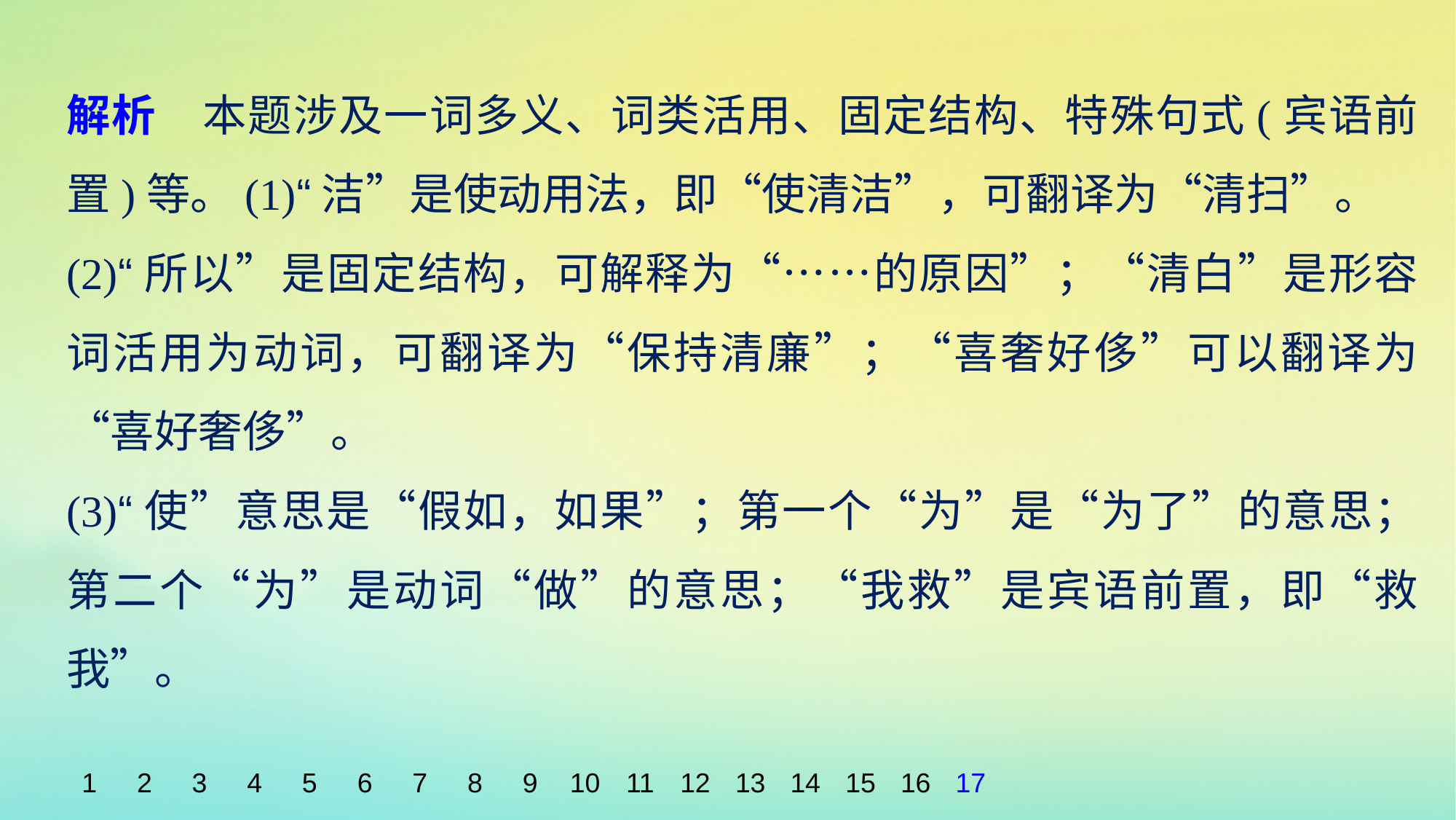

解析　本题涉及一词多义、词类活用、固定结构、特殊句式(宾语前置)等。(1)“洁”是使动用法，即“使清洁”，可翻译为“清扫”。
(2)“所以”是固定结构，可解释为“……的原因”；“清白”是形容词活用为动词，可翻译为“保持清廉”；“喜奢好侈”可以翻译为“喜好奢侈”。
(3)“使”意思是“假如，如果”；第一个“为”是“为了”的意思；第二个“为”是动词“做”的意思；“我救”是宾语前置，即“救我”。
1
2
3
4
5
6
7
8
9
10
11
12
13
14
15
16
17